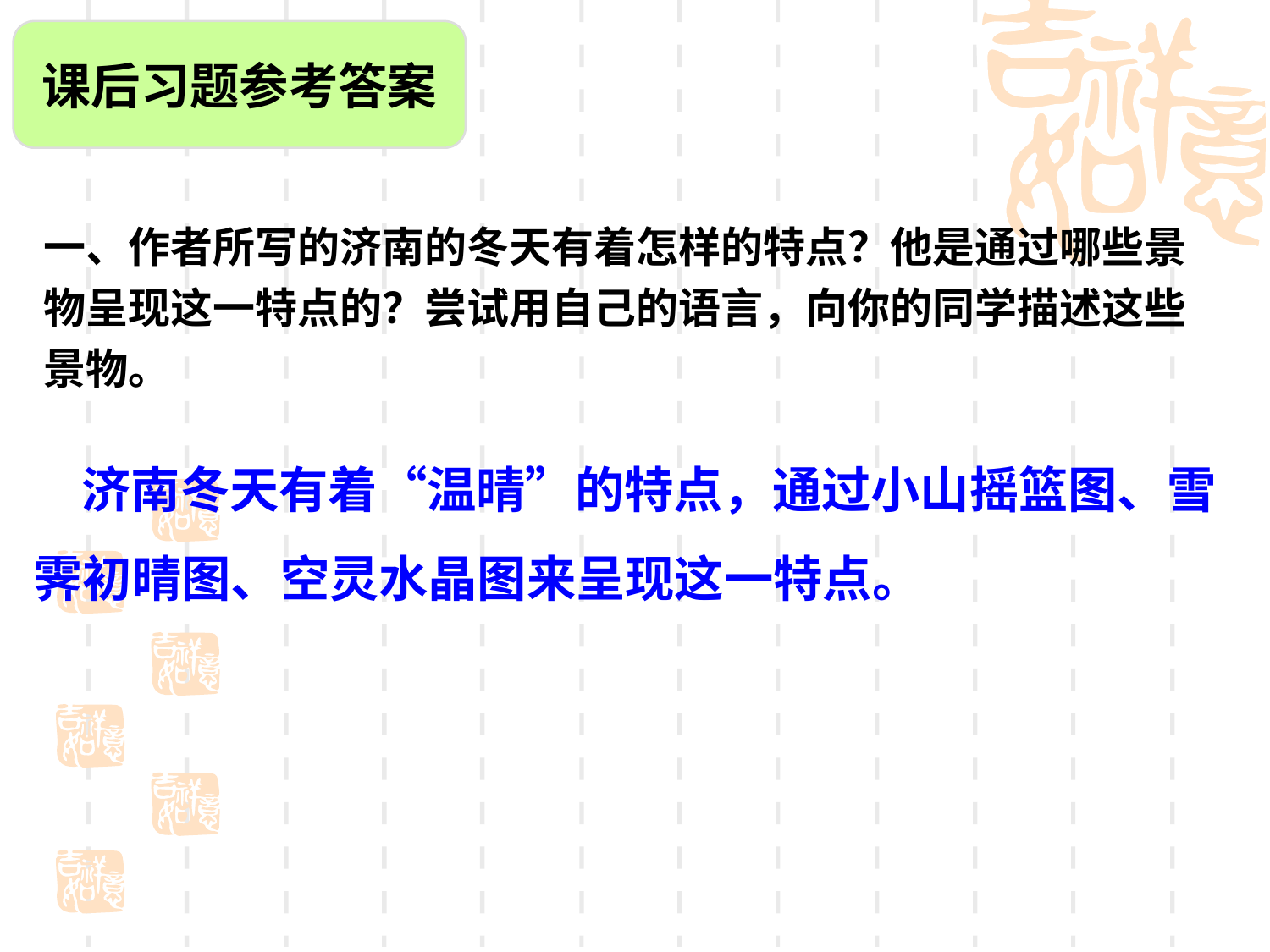

课后习题参考答案
一、作者所写的济南的冬天有着怎样的特点？他是通过哪些景物呈现这一特点的？尝试用自己的语言，向你的同学描述这些景物。
    济南冬天有着“温晴”的特点，通过小山摇篮图、雪霁初晴图、空灵水晶图来呈现这一特点。